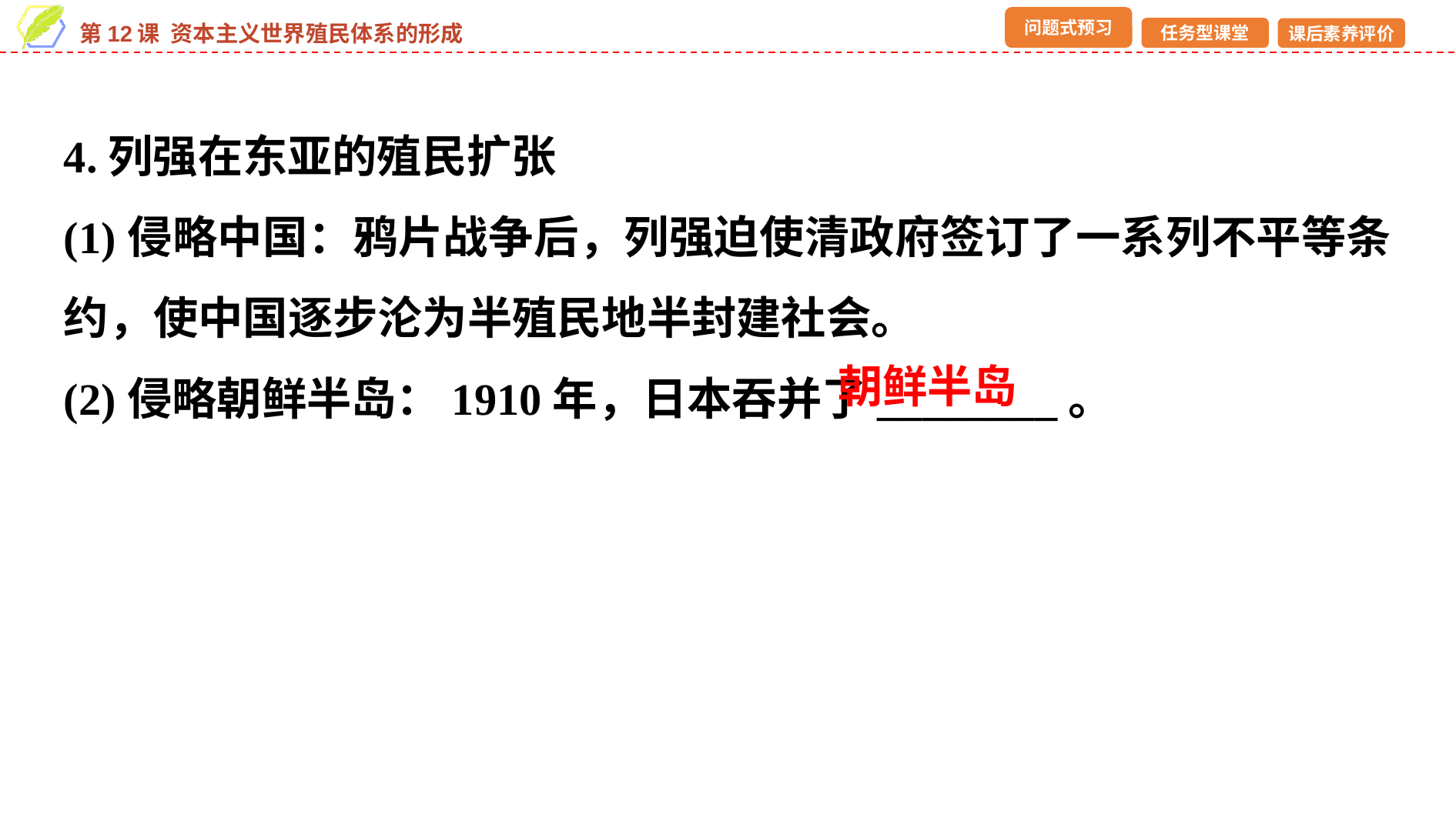

4.列强在东亚的殖民扩张
(1)侵略中国：鸦片战争后，列强迫使清政府签订了一系列不平等条约，使中国逐步沦为半殖民地半封建社会。
(2)侵略朝鲜半岛：1910年，日本吞并了________。
朝鲜半岛